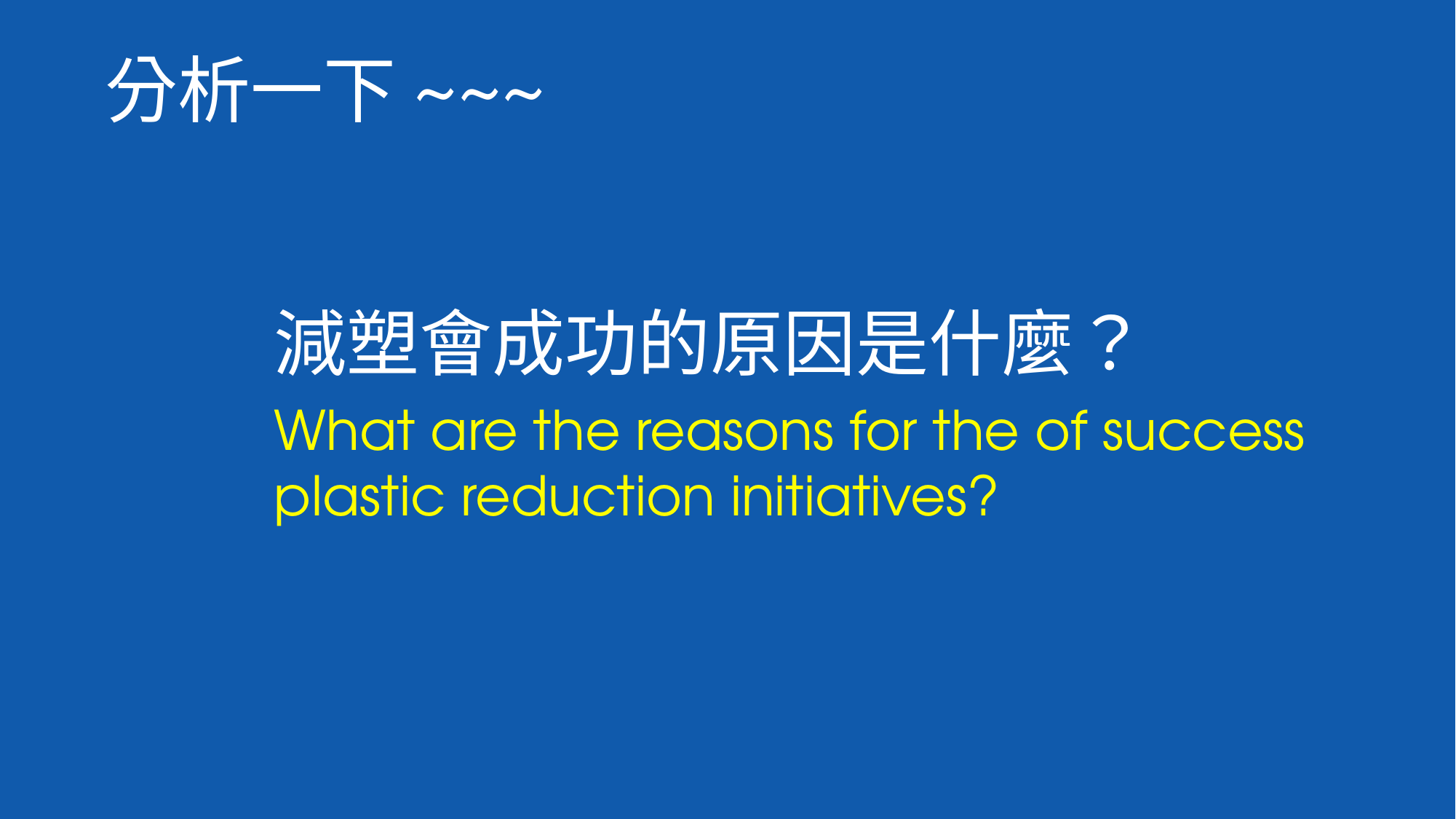

分析一下~~~
減塑會成功的原因是什麼？
What are the reasons for the of success plastic reduction initiatives?